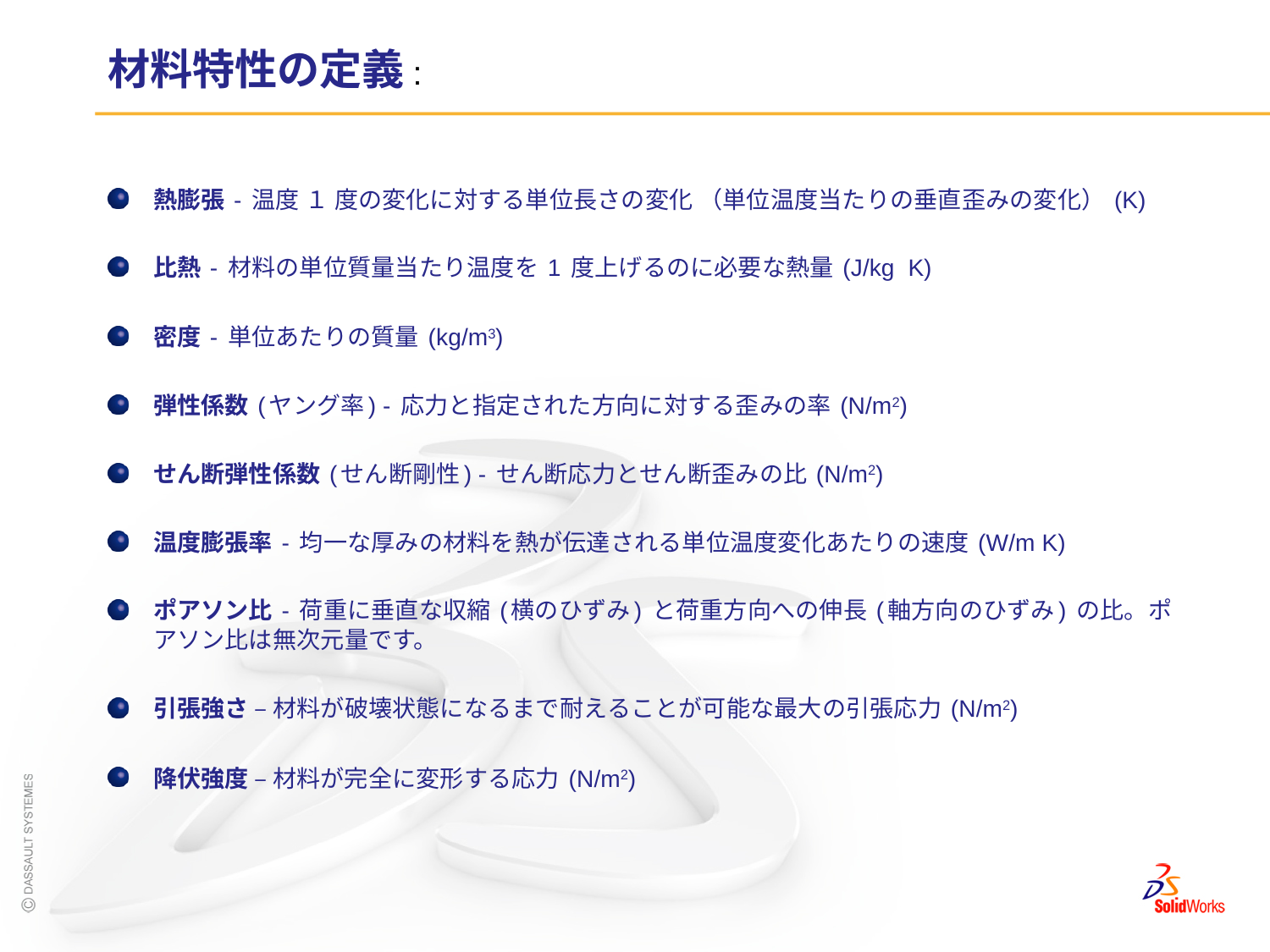

# 材料特性の定義:
熱膨張 - 温度 １ 度の変化に対する単位長さの変化 （単位温度当たりの垂直歪みの変化） (K)

比熱 - 材料の単位質量当たり温度を 1 度上げるのに必要な熱量 (J/kg  K)

密度 - 単位あたりの質量 (kg/m3)

弾性係数 (ヤング率) - 応力と指定された方向に対する歪みの率 (N/m2)

せん断弾性係数 (せん断剛性) - せん断応力とせん断歪みの比 (N/m2)

温度膨張率 - 均一な厚みの材料を熱が伝達される単位温度変化あたりの速度 (W/m K)

ポアソン比 - 荷重に垂直な収縮 (横のひずみ) と荷重方向への伸長 (軸方向のひずみ) の比。ポアソン比は無次元量です。

引張強さ – 材料が破壊状態になるまで耐えることが可能な最大の引張応力 (N/m2)

降伏強度 – 材料が完全に変形する応力 (N/m2)